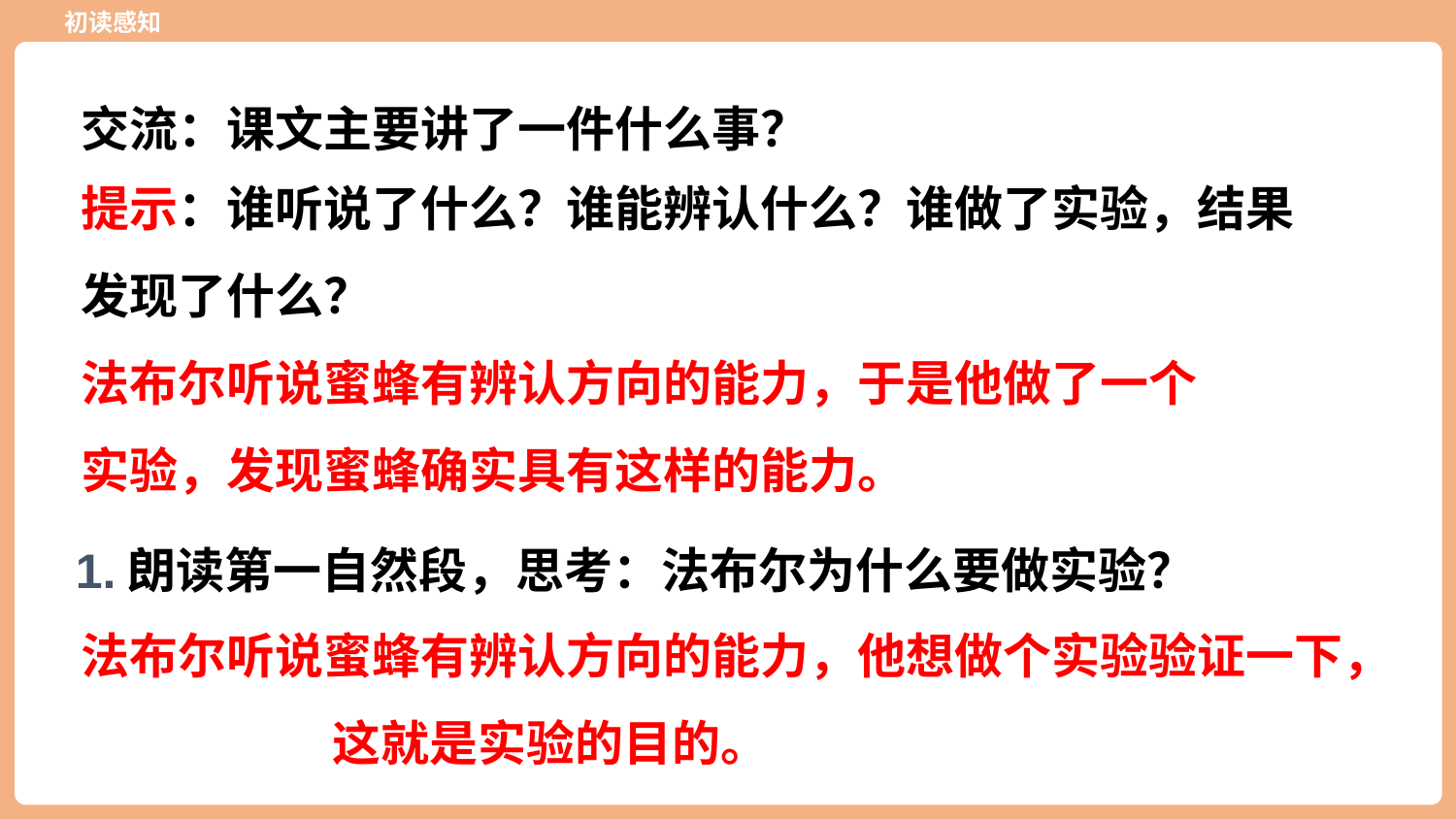

交流：课文主要讲了一件什么事？
提示：谁听说了什么？谁能辨认什么？谁做了实验，结果发现了什么？
法布尔听说蜜蜂有辨认方向的能力，于是他做了一个实验，发现蜜蜂确实具有这样的能力。
 1.朗读第一自然段，思考：法布尔为什么要做实验？
法布尔听说蜜蜂有辨认方向的能力，他想做个实验验证一下，                        这就是实验的目的。